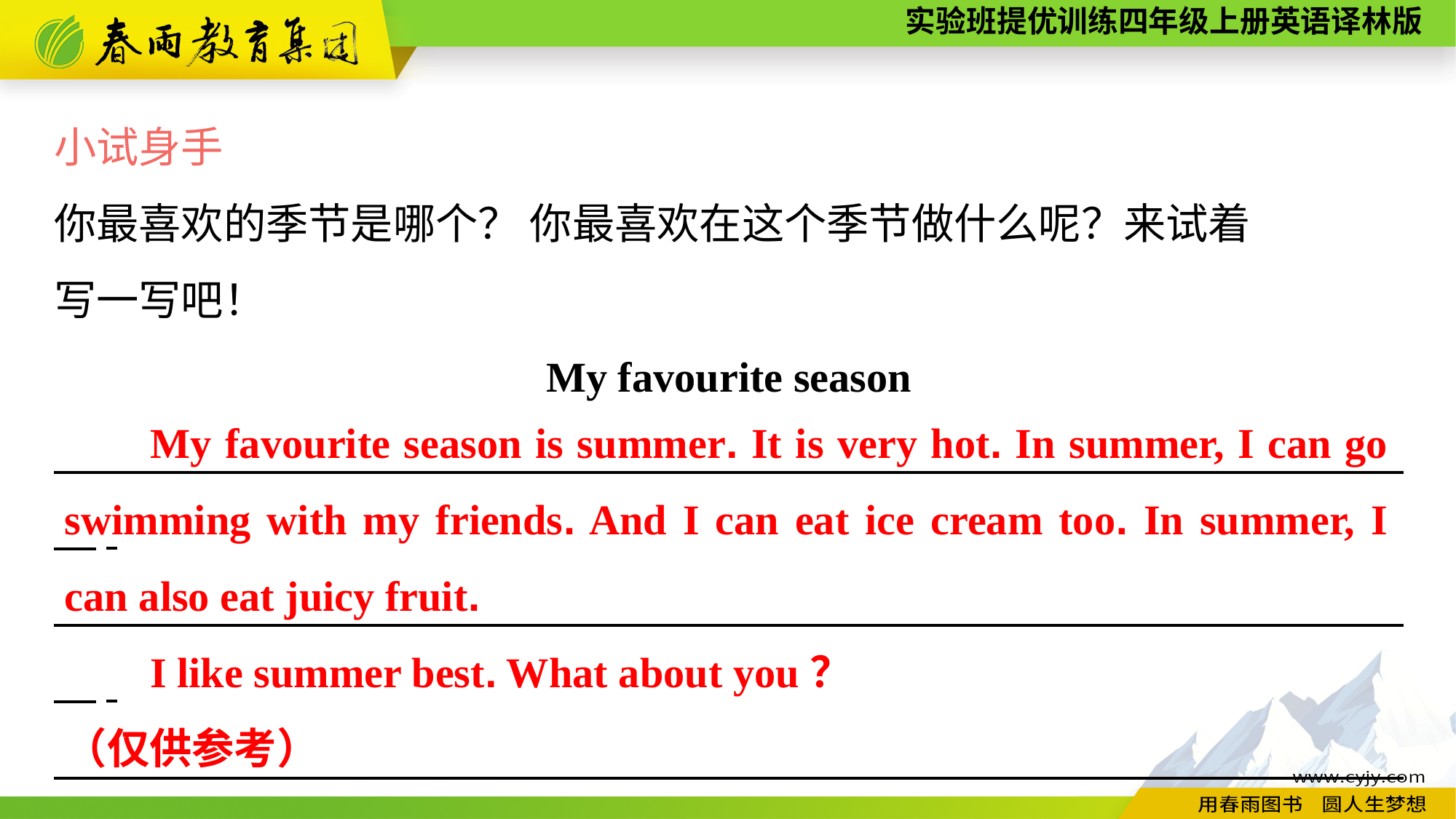

小试身手
你最喜欢的季节是哪个？ 你最喜欢在这个季节做什么呢？来试着
写一写吧！
My favourite season
　　　　　　　　　　　　　　　　　　　　　　　  　　　　　　　　.
　　　　　　　　　　　　　　　　　　　　　　　  　　　　　　　　.
　　　　　　　　　　　　　　　　　　　　　　　  　　　　　　　　.
　　　　　　　　　　　　　　　　　　　　　　　  　　　　　　　　.
　　　　　　　　　　　　　　　　　　　　　　　  　　　　　　　　.
My favourite season is summer. It is very hot. In summer, I can go swimming with my friends. And I can eat ice cream too. In summer, I can also eat juicy fruit.
I like summer best. What about you？
（仅供参考）